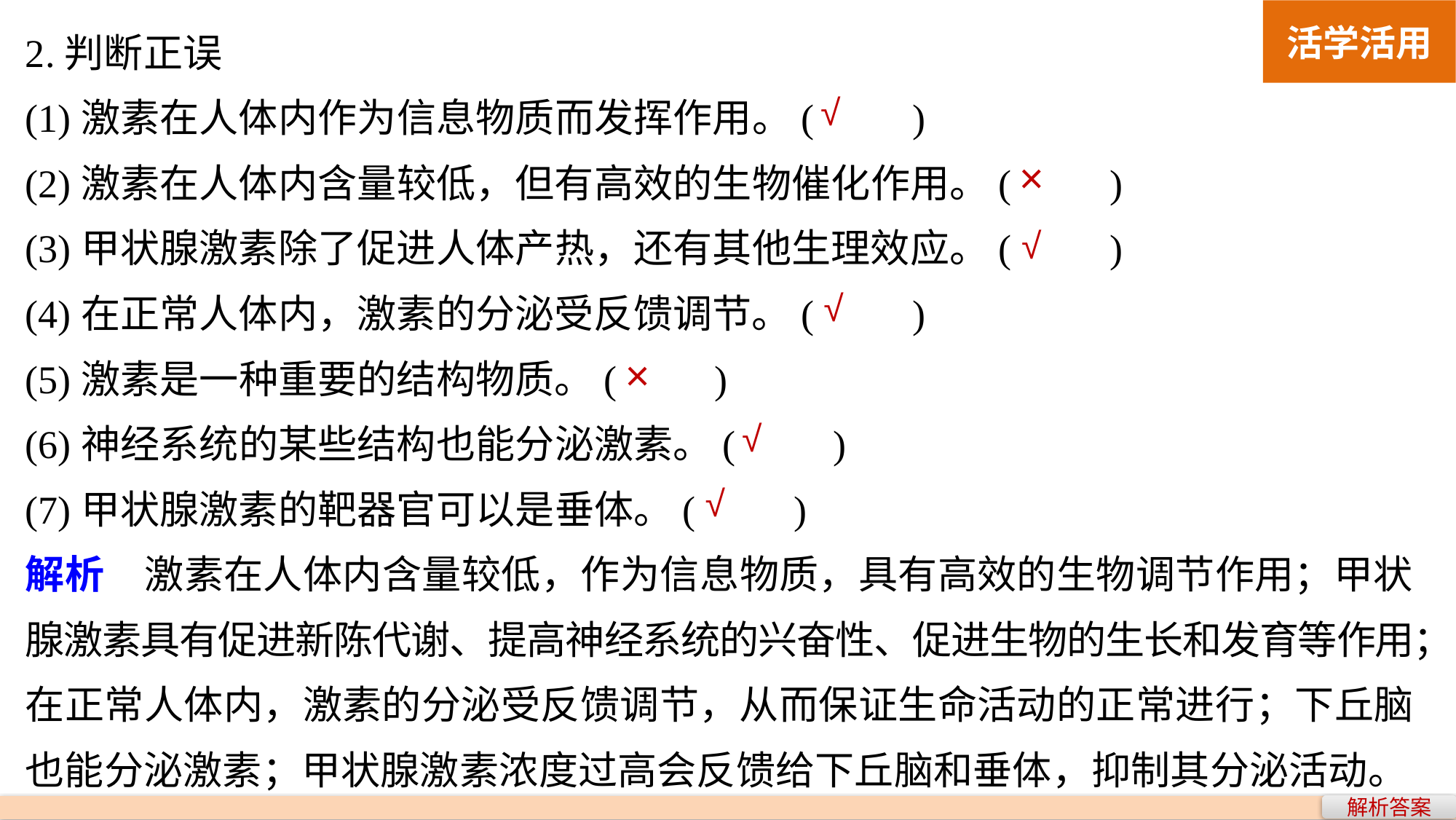

活学活用
2.判断正误
(1)激素在人体内作为信息物质而发挥作用。(　　)
(2)激素在人体内含量较低，但有高效的生物催化作用。(　　)
(3)甲状腺激素除了促进人体产热，还有其他生理效应。(　　)
(4)在正常人体内，激素的分泌受反馈调节。(　　)
(5)激素是一种重要的结构物质。(　　)
(6)神经系统的某些结构也能分泌激素。(　　)
(7)甲状腺激素的靶器官可以是垂体。(　　)
解析　激素在人体内含量较低，作为信息物质，具有高效的生物调节作用；甲状腺激素具有促进新陈代谢、提高神经系统的兴奋性、促进生物的生长和发育等作用；在正常人体内，激素的分泌受反馈调节，从而保证生命活动的正常进行；下丘脑也能分泌激素；甲状腺激素浓度过高会反馈给下丘脑和垂体，抑制其分泌活动。
√
×
√
√
×
√
√
解析答案